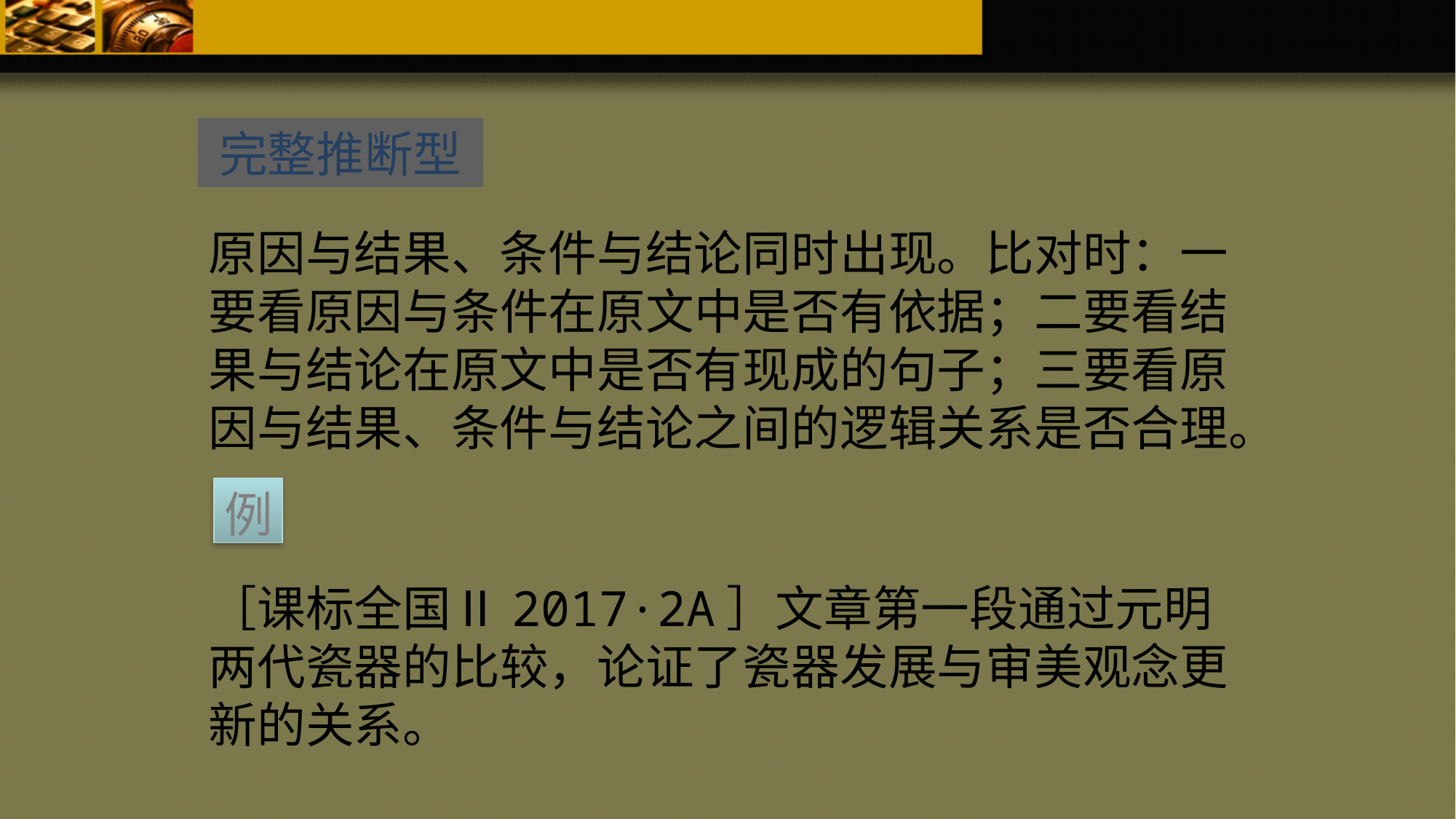

完整推断型
原因与结果、条件与结论同时出现。比对时：一要看原因与条件在原文中是否有依据；二要看结果与结论在原文中是否有现成的句子；三要看原因与结果、条件与结论之间的逻辑关系是否合理。
例
［课标全国Ⅱ2017·2A］文章第一段通过元明两代瓷器的比较，论证了瓷器发展与审美观念更新的关系。